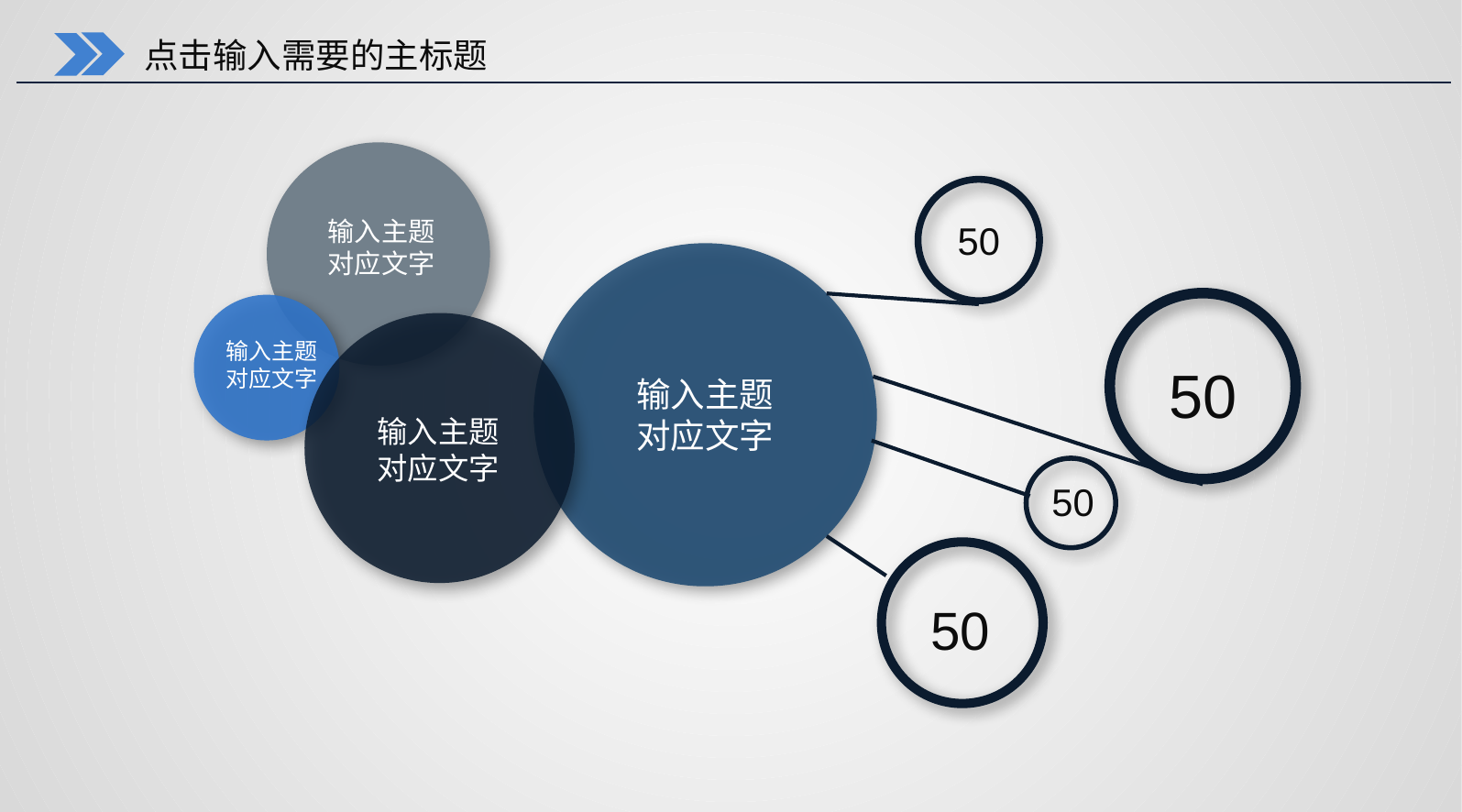

点击输入需要的主标题

输入主题
对应文字
50

输入主题
对应文字
50
输入主题
对应文字

输入主题
对应文字

50

50